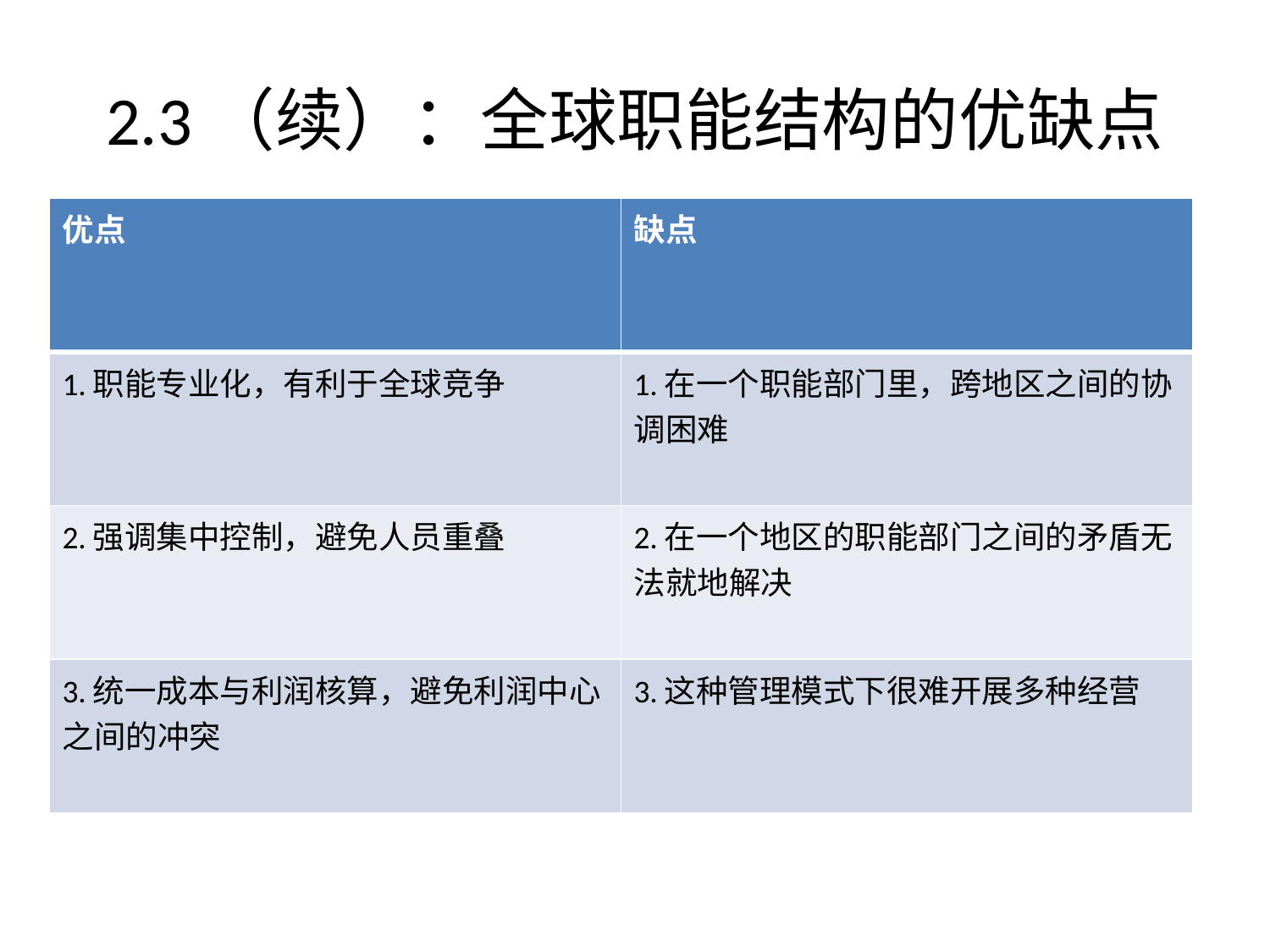

# 2.3（续）：全球职能结构的优缺点
| 优点 | 缺点 |
| --- | --- |
| 1.职能专业化，有利于全球竞争 | 1.在一个职能部门里，跨地区之间的协调困难 |
| 2.强调集中控制，避免人员重叠 | 2.在一个地区的职能部门之间的矛盾无法就地解决 |
| 3.统一成本与利润核算，避免利润中心之间的冲突 | 3.这种管理模式下很难开展多种经营 |